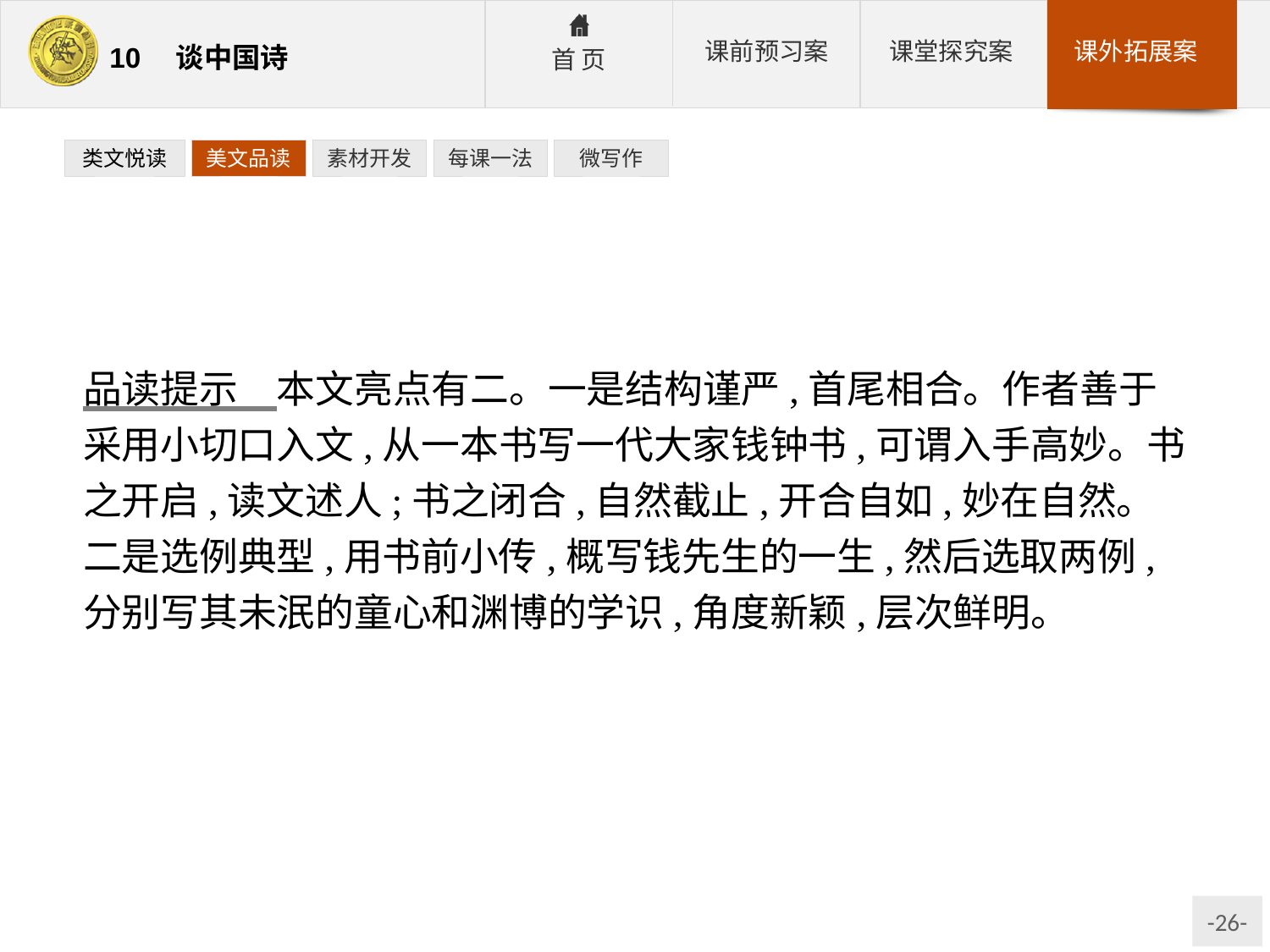

类文悦读
美文品读
素材开发
每课一法
微写作
品读提示　本文亮点有二。一是结构谨严,首尾相合。作者善于采用小切口入文,从一本书写一代大家钱钟书,可谓入手高妙。书之开启,读文述人;书之闭合,自然截止,开合自如,妙在自然。二是选例典型,用书前小传,概写钱先生的一生,然后选取两例,分别写其未泯的童心和渊博的学识,角度新颖,层次鲜明。